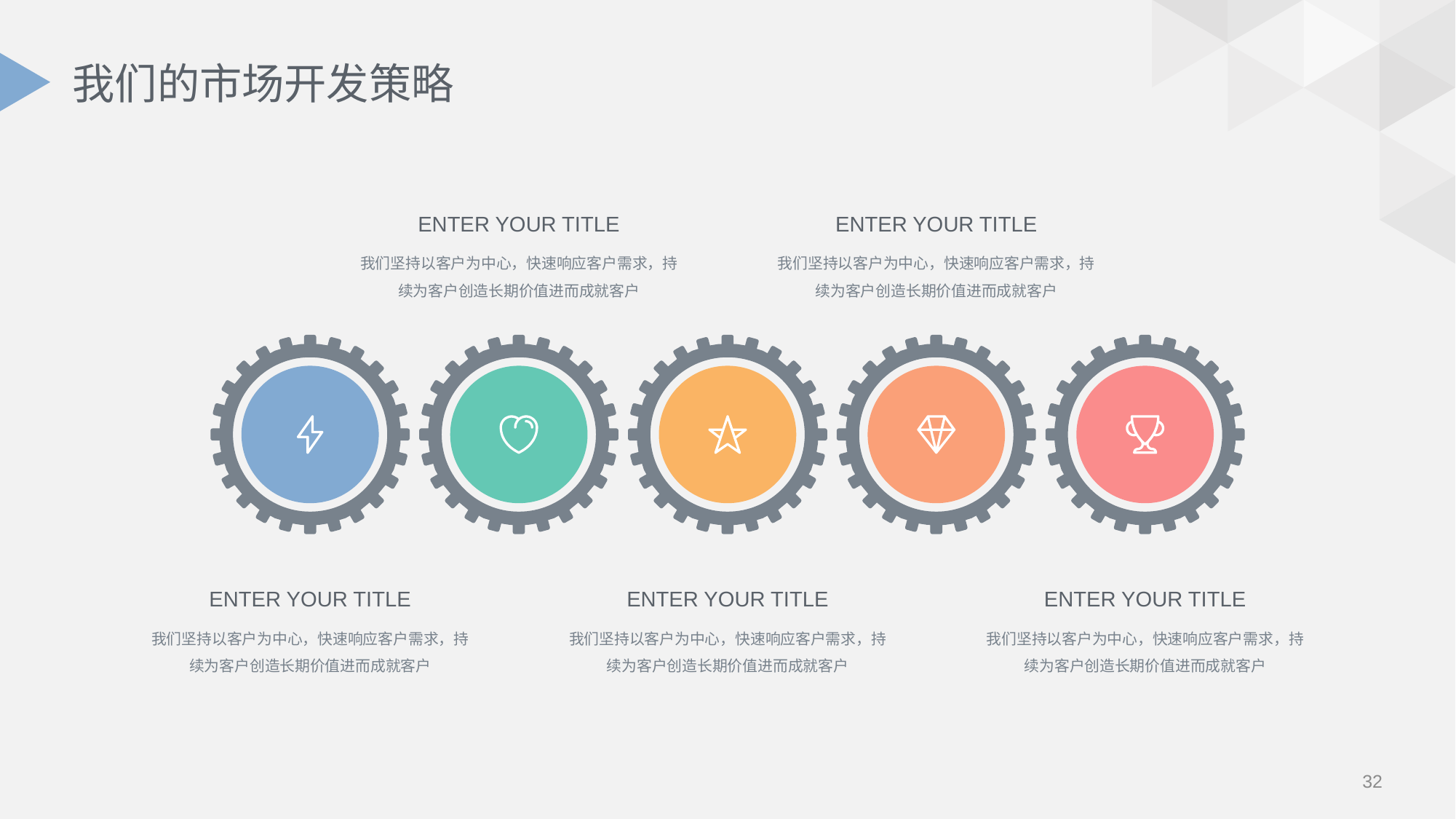

# 我们的市场开发策略
ENTER YOUR TITLE
我们坚持以客户为中心，快速响应客户需求，持续为客户创造长期价值进而成就客户
ENTER YOUR TITLE
我们坚持以客户为中心，快速响应客户需求，持续为客户创造长期价值进而成就客户

ENTER YOUR TITLE
我们坚持以客户为中心，快速响应客户需求，持续为客户创造长期价值进而成就客户
ENTER YOUR TITLE
我们坚持以客户为中心，快速响应客户需求，持续为客户创造长期价值进而成就客户
ENTER YOUR TITLE
我们坚持以客户为中心，快速响应客户需求，持续为客户创造长期价值进而成就客户
32